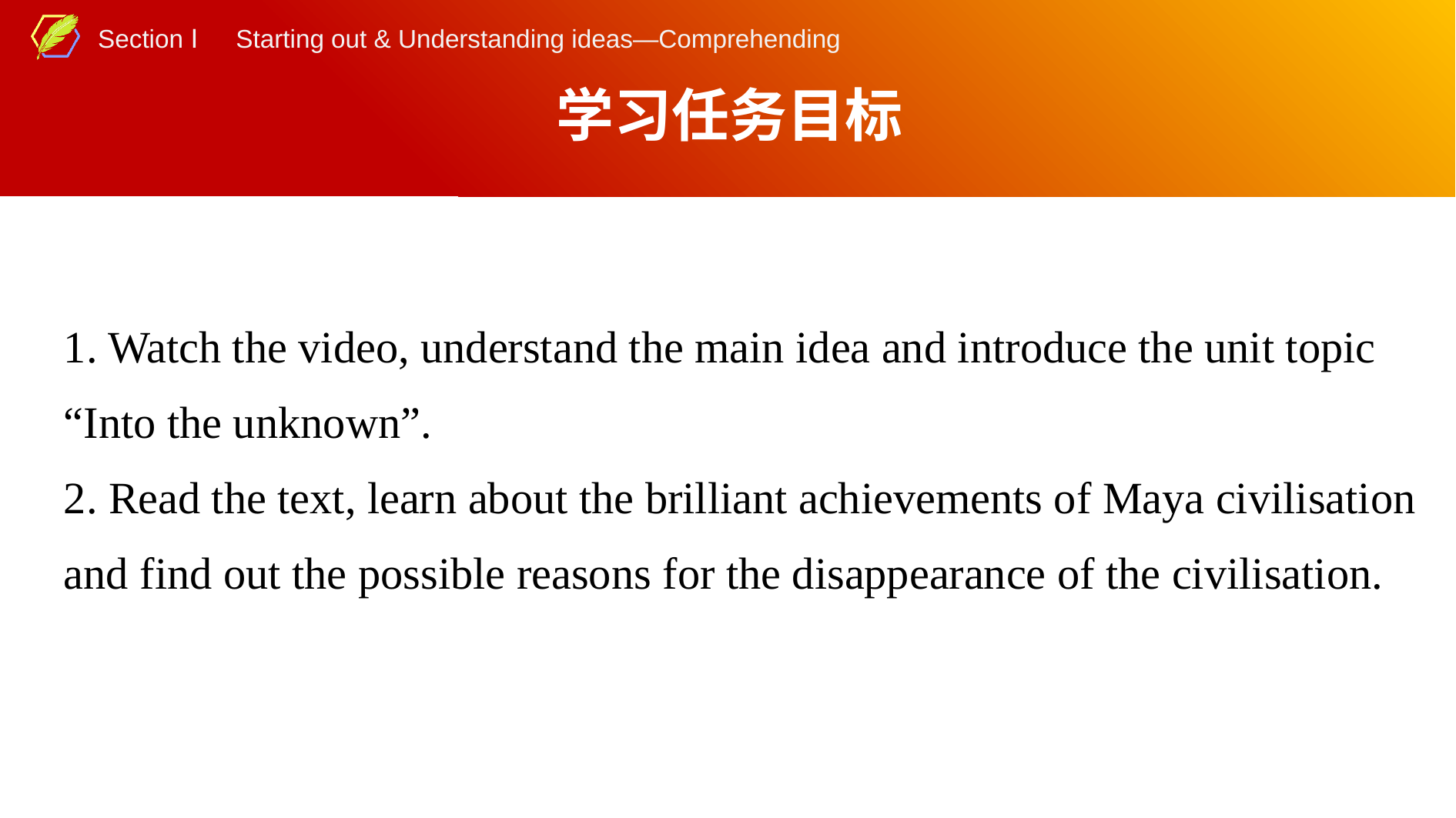

学习任务目标
1. Watch the video, understand the main idea and introduce the unit topic “Into the unknown”.
2. Read the text, learn about the brilliant achievements of Maya civilisation and find out the possible reasons for the disappearance of the civilisation.